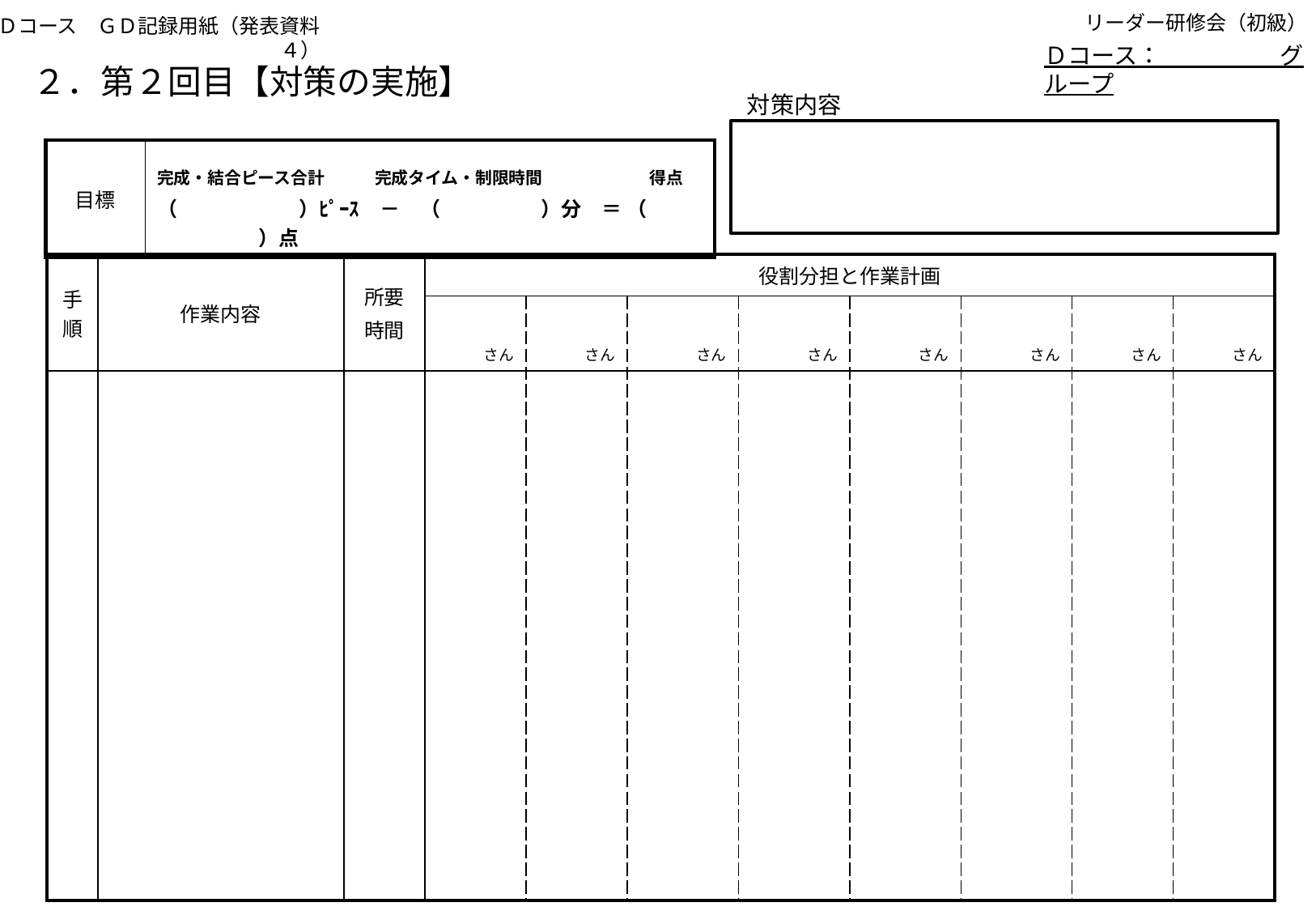

Ｄコース　ＧＤ記録用紙（発表資料４）
リーダー研修会（初級）
Ｄコース：　　　　　グループ
# ２．第２回目【対策の実施】
対策内容

| 目標 | 完成・結合ピース合計　　　完成タイム・制限時間　　　　　 得点 （　　　　　　）ﾋﾟｰｽ　－　（　　　　　）分　＝ （　　　　　　　）点 |
| --- | --- |
| 手順 | 作業内容 | 所要 時間 | 役割分担と作業計画 |  |  |  |  |  |  |  |
| --- | --- | --- | --- | --- | --- | --- | --- | --- | --- | --- |
|  |  |  | さん | さん | さん | さん | さん | さん | さん | さん |
|  |  |  |  |  |  |  |  |  |  |  |